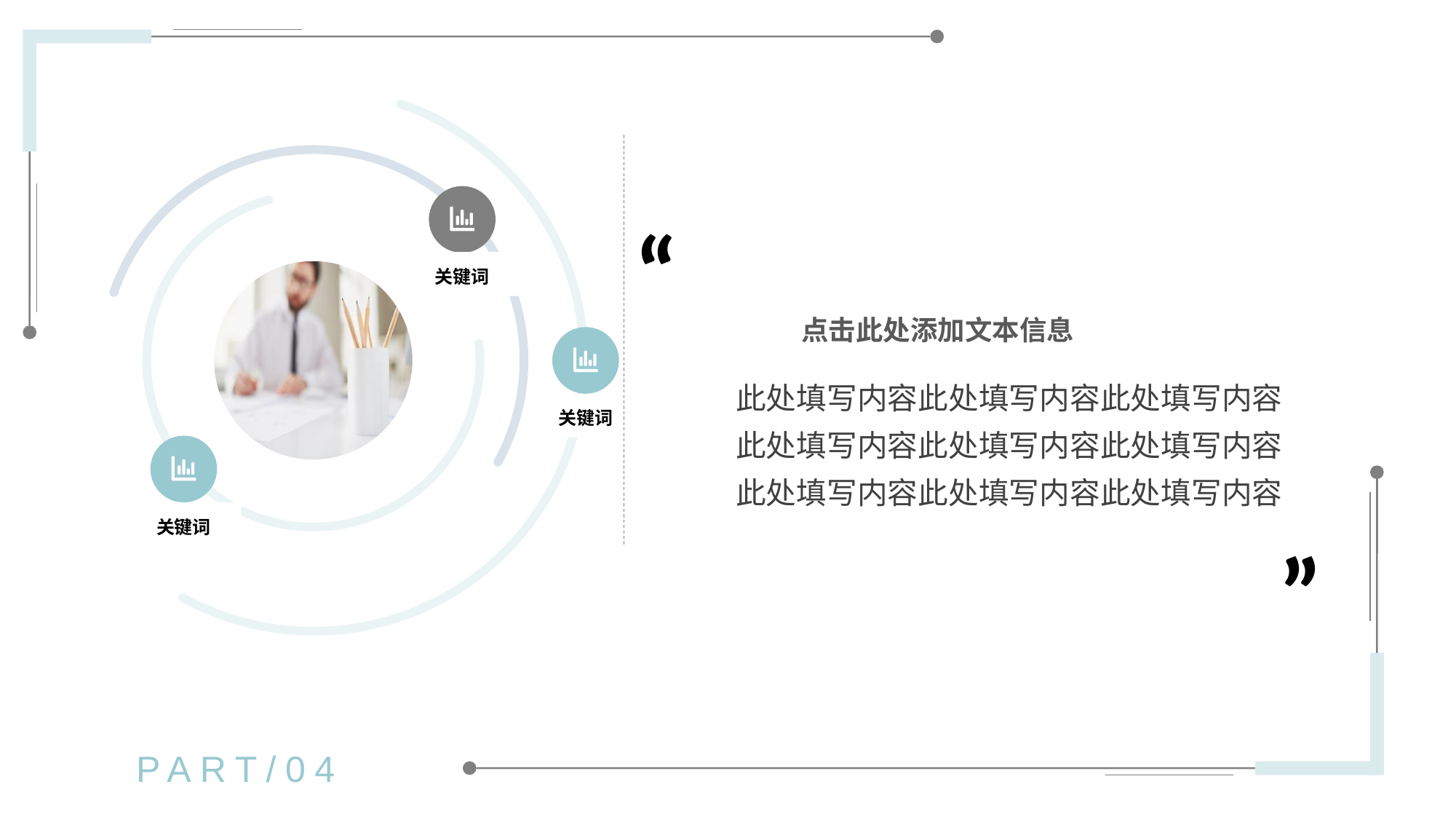

关键词

关键词

关键词
“

点击此处添加文本信息
此处填写内容此处填写内容此处填写内容
此处填写内容此处填写内容此处填写内容
此处填写内容此处填写内容此处填写内容
“

PART/04